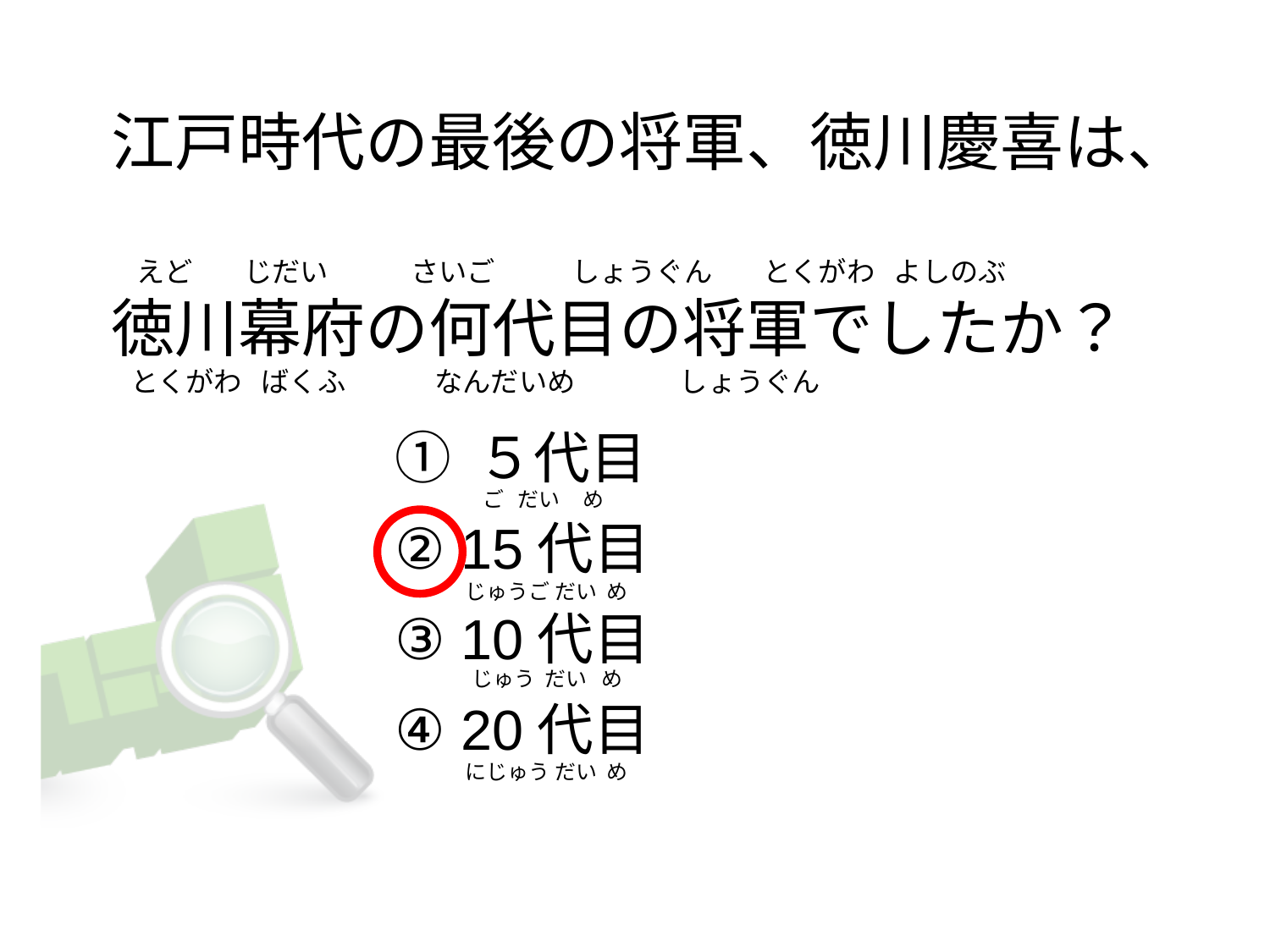

# 江戸時代の最後の将軍、徳川慶喜は、     えど        じだい             さいご            しょうぐん        とくがわ   よしのぶ 徳川幕府の何代目の将軍でしたか？    とくがわ   ばくふ              なんだいめ       　     しょうぐん
① ５代目
② 15代目
③ 10代目
④ 20代目
ご   だい     め

じゅうご だい  め
じゅう  だい   め
にじゅう だい  め